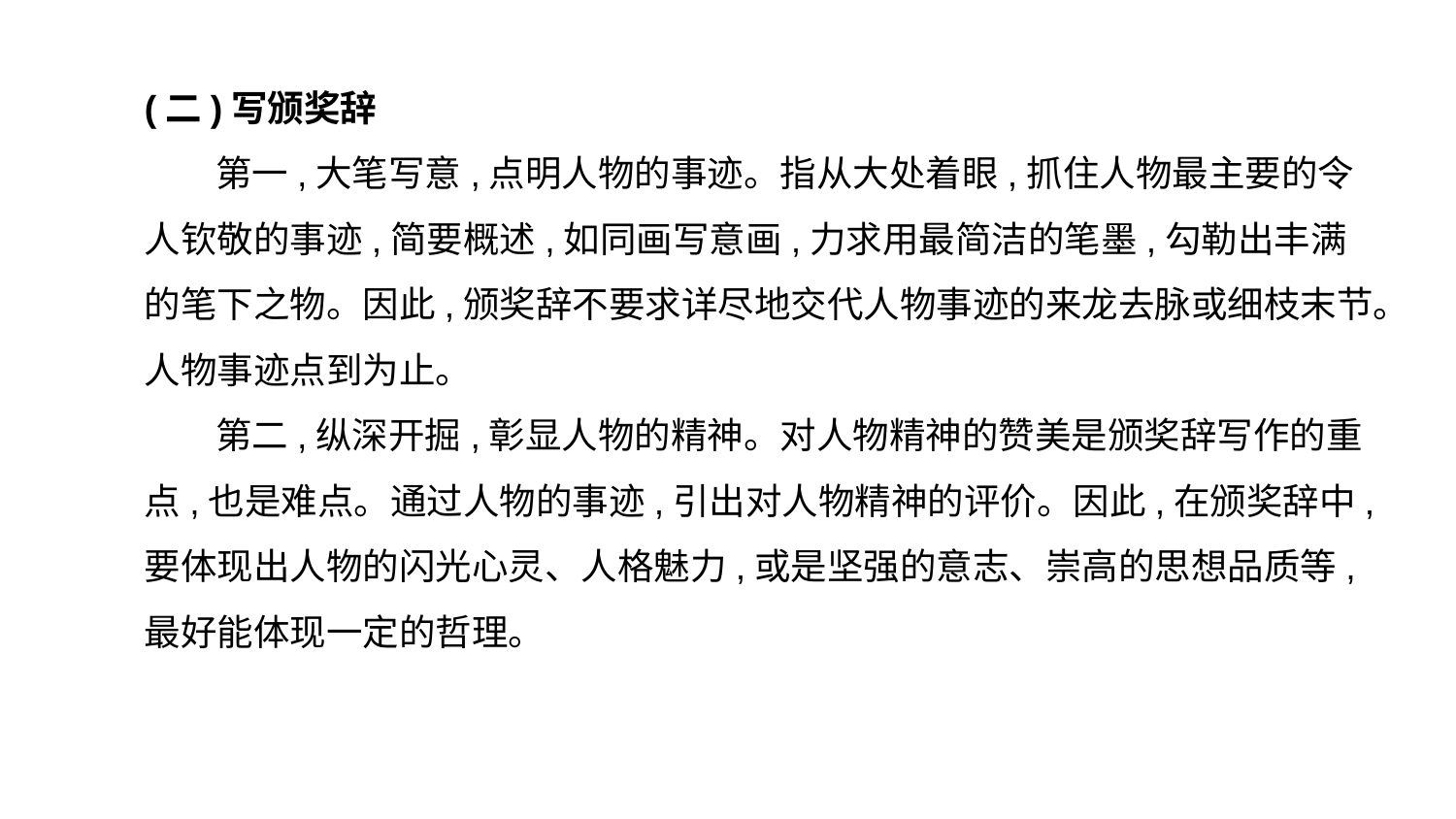

(二)写颁奖辞
第一,大笔写意,点明人物的事迹。指从大处着眼,抓住人物最主要的令人钦敬的事迹,简要概述,如同画写意画,力求用最简洁的笔墨,勾勒出丰满的笔下之物。因此,颁奖辞不要求详尽地交代人物事迹的来龙去脉或细枝末节。人物事迹点到为止。
第二,纵深开掘,彰显人物的精神。对人物精神的赞美是颁奖辞写作的重点,也是难点。通过人物的事迹,引出对人物精神的评价。因此,在颁奖辞中,要体现出人物的闪光心灵、人格魅力,或是坚强的意志、崇高的思想品质等,最好能体现一定的哲理。